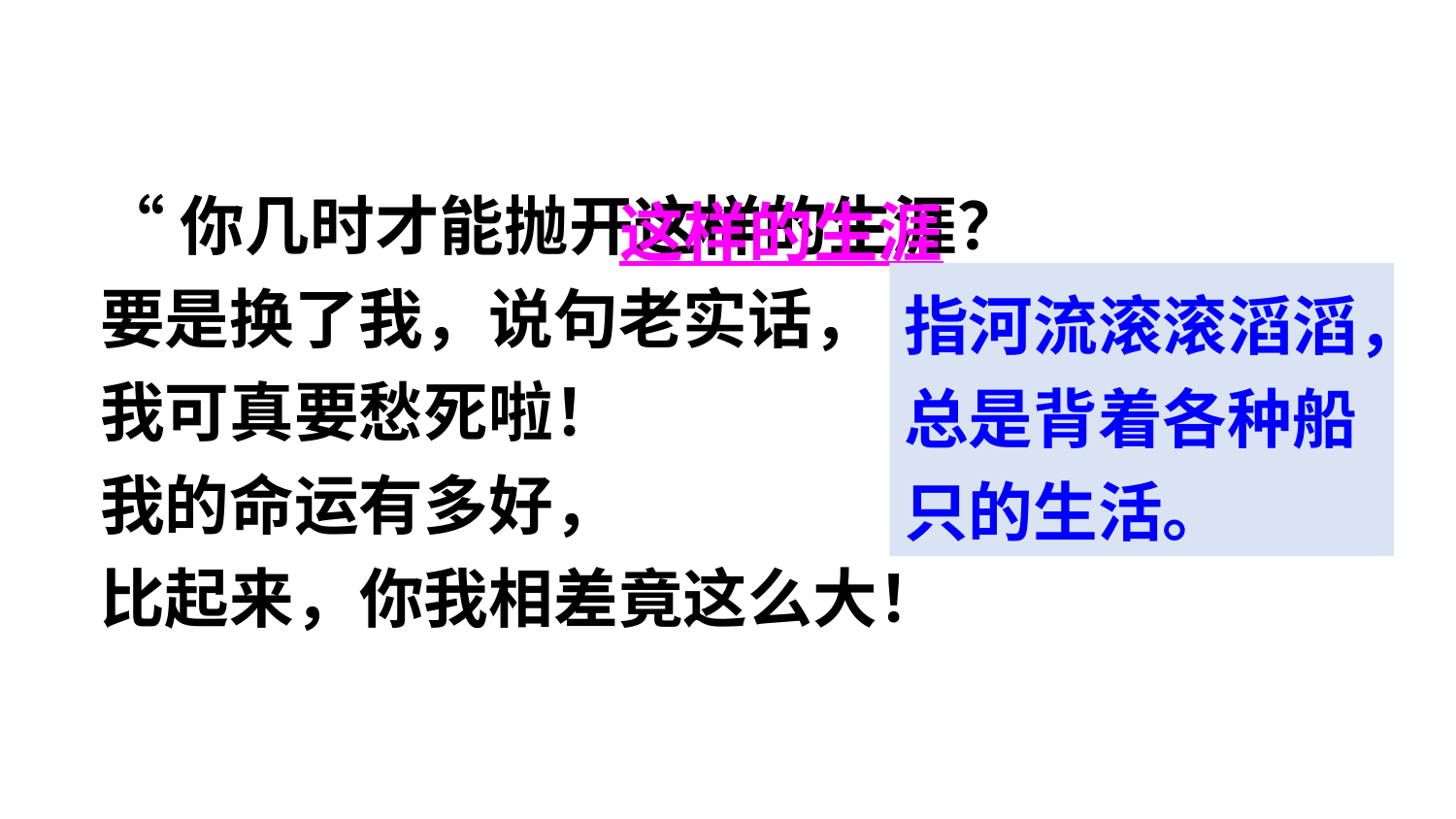

这样的生涯
“你几时才能抛开这样的生涯？
要是换了我，说句老实话，
我可真要愁死啦！
我的命运有多好，
比起来，你我相差竟这么大！
指河流滚滚滔滔，总是背着各种船只的生活。